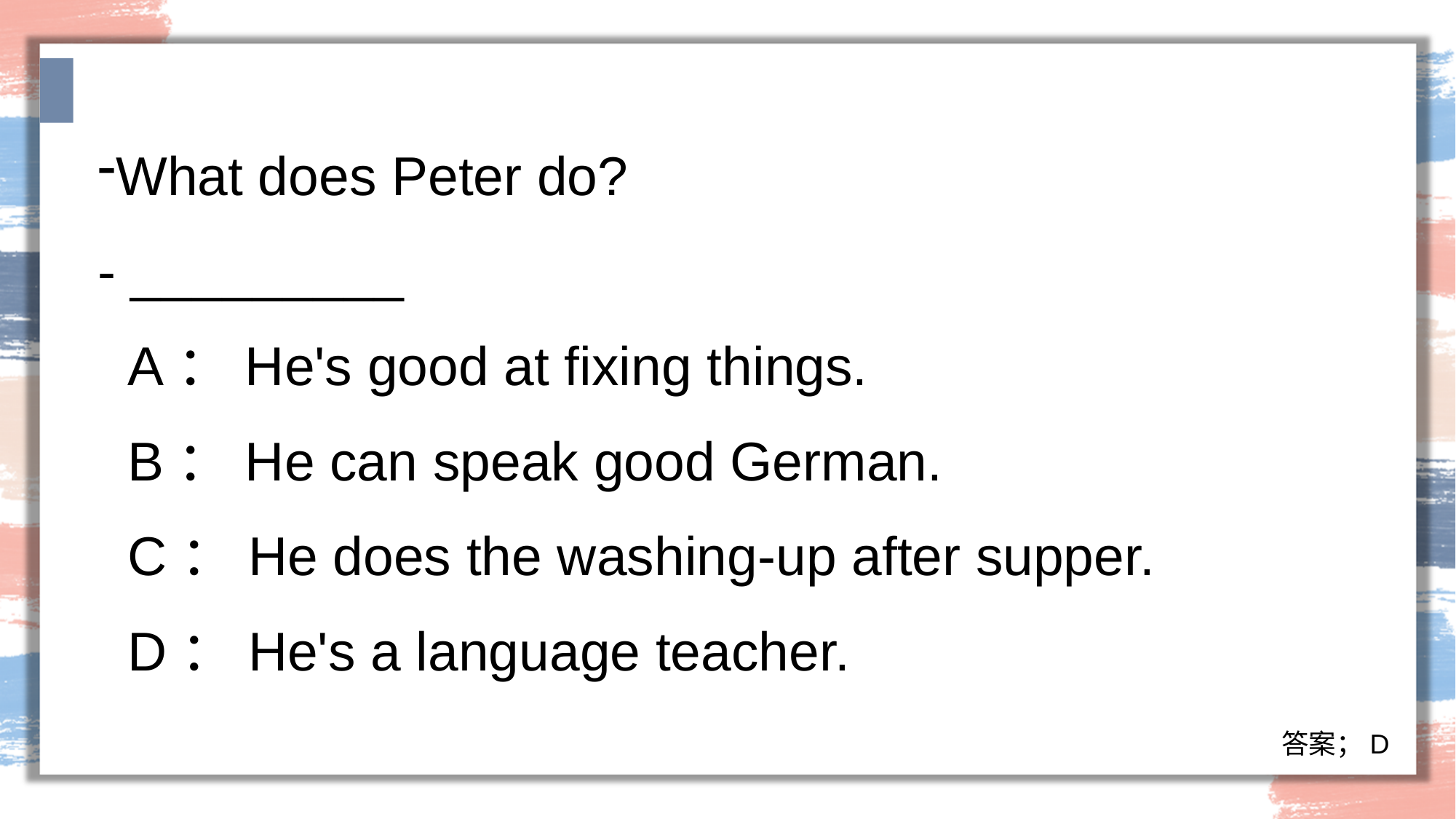

What does Peter do?
- _________
  A：He's good at fixing things.
  B：He can speak good German.
  C：He does the washing-up after supper.
  D：He's a language teacher.
答案；D